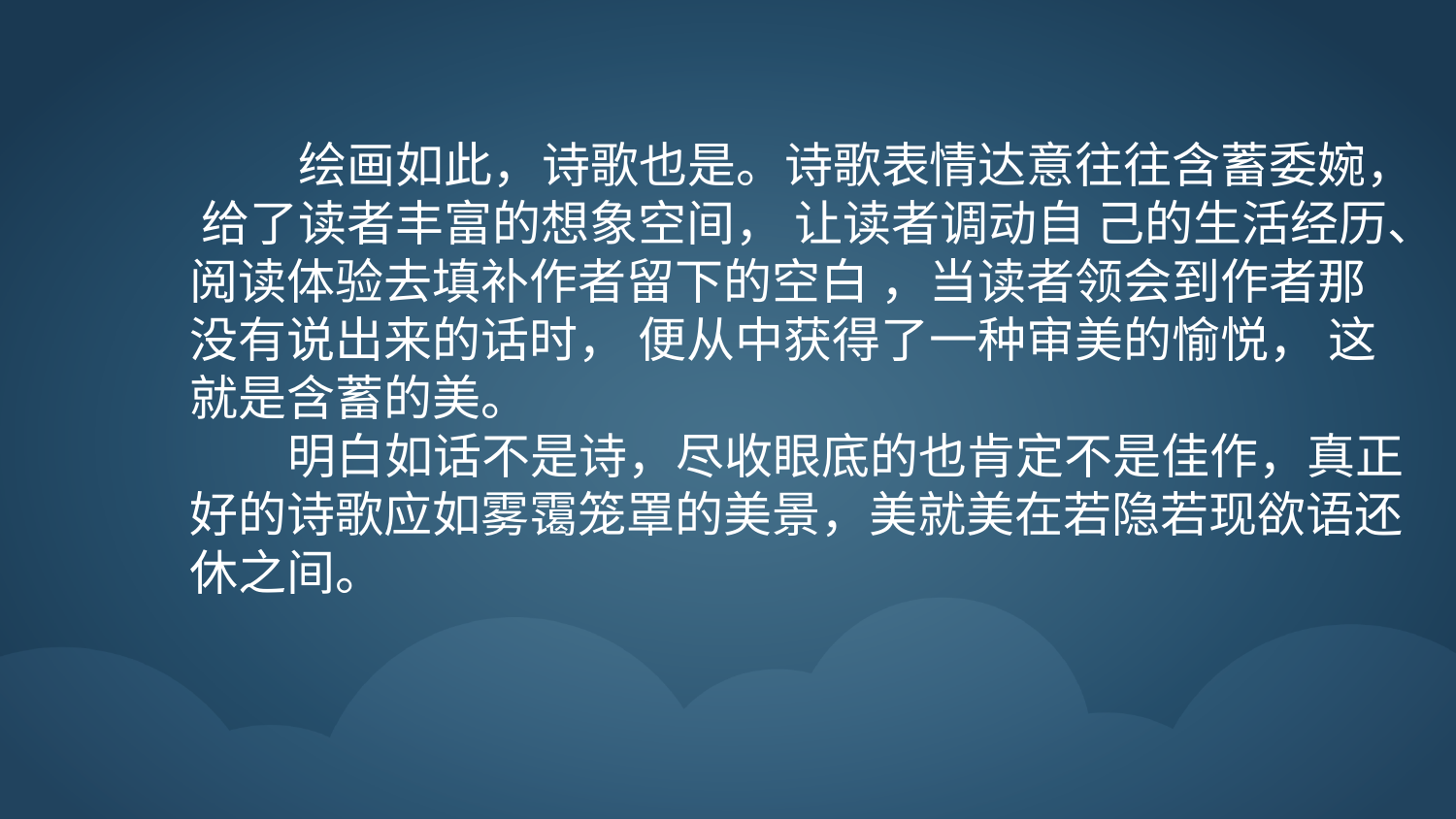

绘画如此，诗歌也是。诗歌表情达意往往含蓄委婉， 给了读者丰富的想象空间， 让读者调动自 己的生活经历、阅读体验去填补作者留下的空白 ，当读者领会到作者那没有说出来的话时， 便从中获得了一种审美的愉悦， 这就是含蓄的美。
    明白如话不是诗，尽收眼底的也肯定不是佳作，真正好的诗歌应如雾霭笼罩的美景，美就美在若隐若现欲语还休之间。